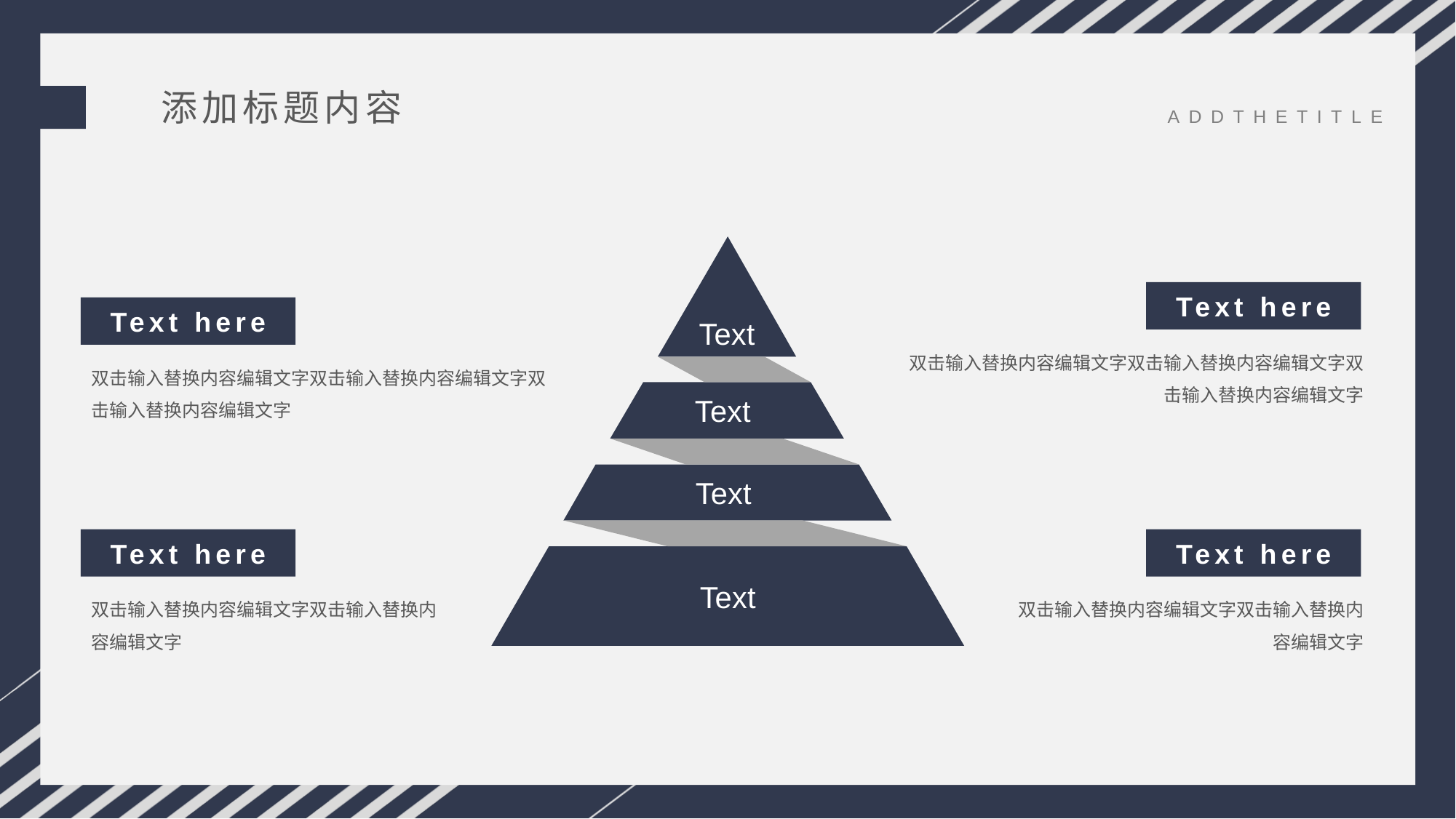

添加标题内容
ADDTHETITLE
Text

Text

Text

Text
Text here
双击输入替换内容编辑文字双击输入替换内容编辑文字双击输入替换内容编辑文字
Text here
双击输入替换内容编辑文字双击输入替换内容编辑文字双击输入替换内容编辑文字
Text here
双击输入替换内容编辑文字双击输入替换内容编辑文字
Text here
双击输入替换内容编辑文字双击输入替换内容编辑文字